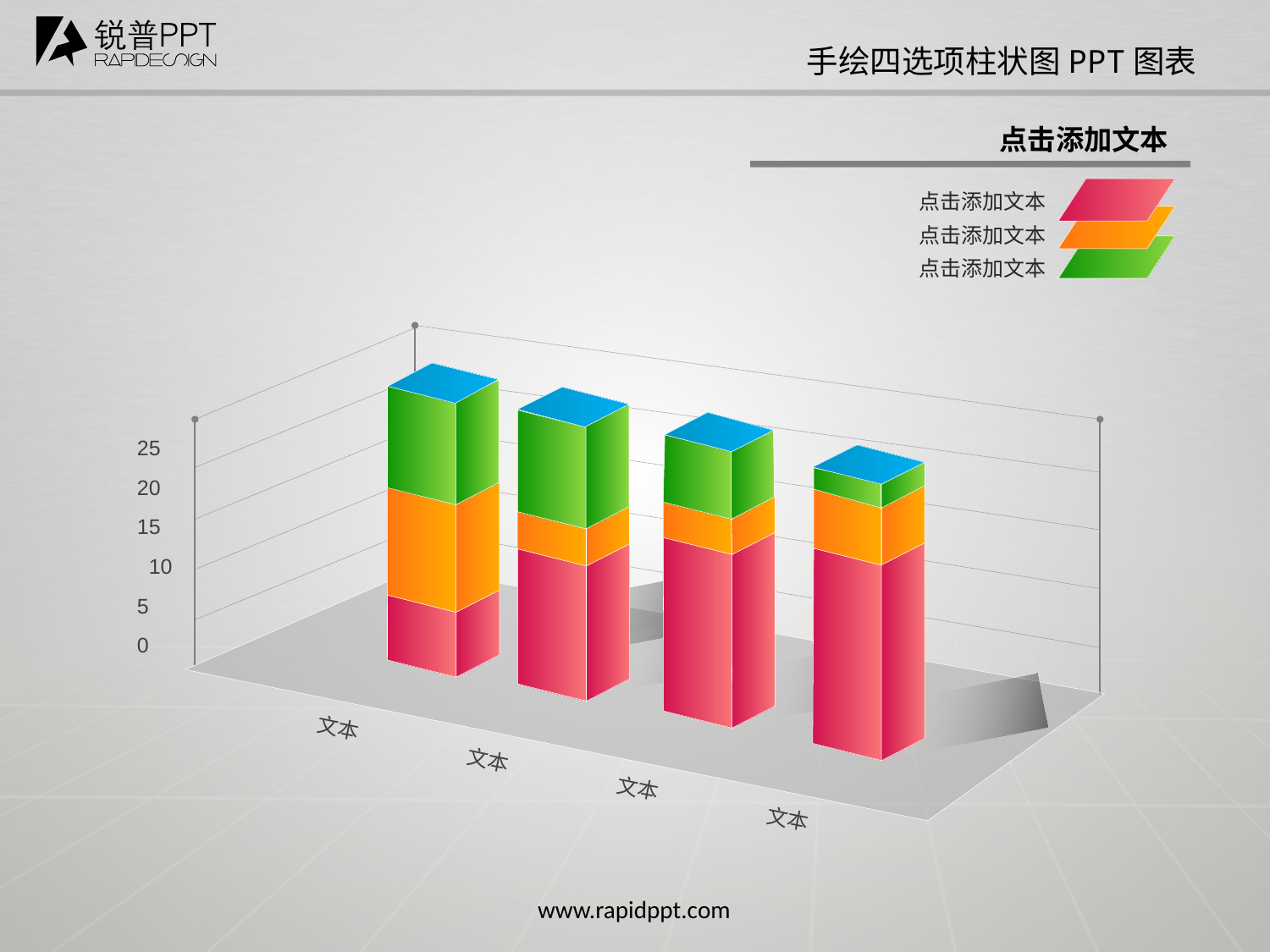

手绘四选项柱状图PPT图表
点击添加文本

点击添加文本

点击添加文本

点击添加文本

25

20

15
10

5

0

文本
文本
文本
文本
www.rapidppt.com